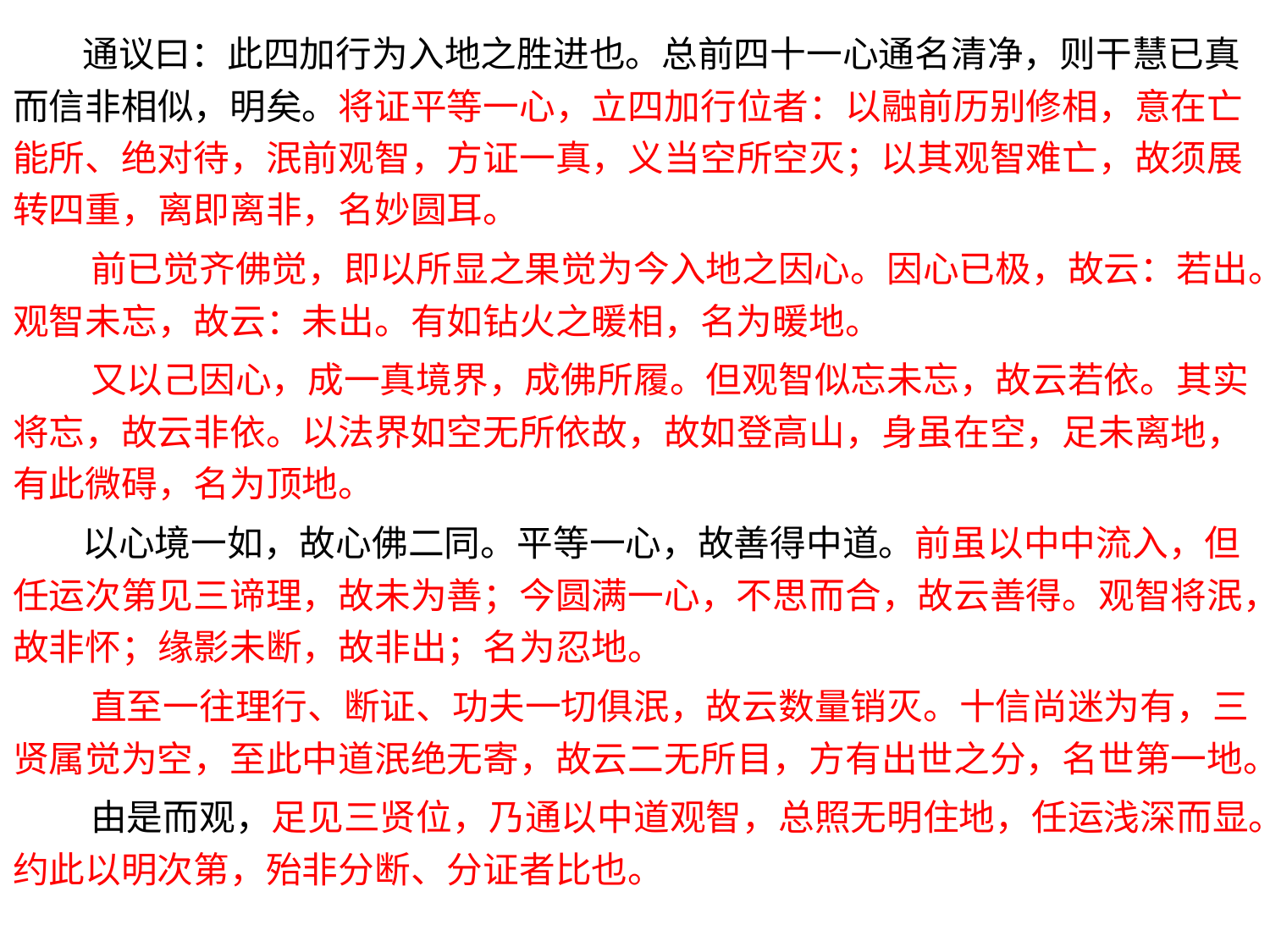

通议曰：此四加行为入地之胜进也。总前四十一心通名清净，则干慧已真而信非相似，明矣。将证平等一心，立四加行位者：以融前历别修相，意在亡能所、绝对待，泯前观智，方证一真，义当空所空灭；以其观智难亡，故须展转四重，离即离非，名妙圆耳。
         前已觉齐佛觉，即以所显之果觉为今入地之因心。因心已极，故云：若出。观智未忘，故云：未出。有如钻火之暖相，名为暖地。
         又以己因心，成一真境界，成佛所履。但观智似忘未忘，故云若依。其实将忘，故云非依。以法界如空无所依故，故如登高山，身虽在空，足未离地，有此微碍，名为顶地。
        以心境一如，故心佛二同。平等一心，故善得中道。前虽以中中流入，但任运次第见三谛理，故未为善；今圆满一心，不思而合，故云善得。观智将泯，故非怀；缘影未断，故非出；名为忍地。
         直至一往理行、断证、功夫一切俱泯，故云数量销灭。十信尚迷为有，三贤属觉为空，至此中道泯绝无寄，故云二无所目，方有出世之分，名世第一地。
         由是而观，足见三贤位，乃通以中道观智，总照无明住地，任运浅深而显。约此以明次第，殆非分断、分证者比也。